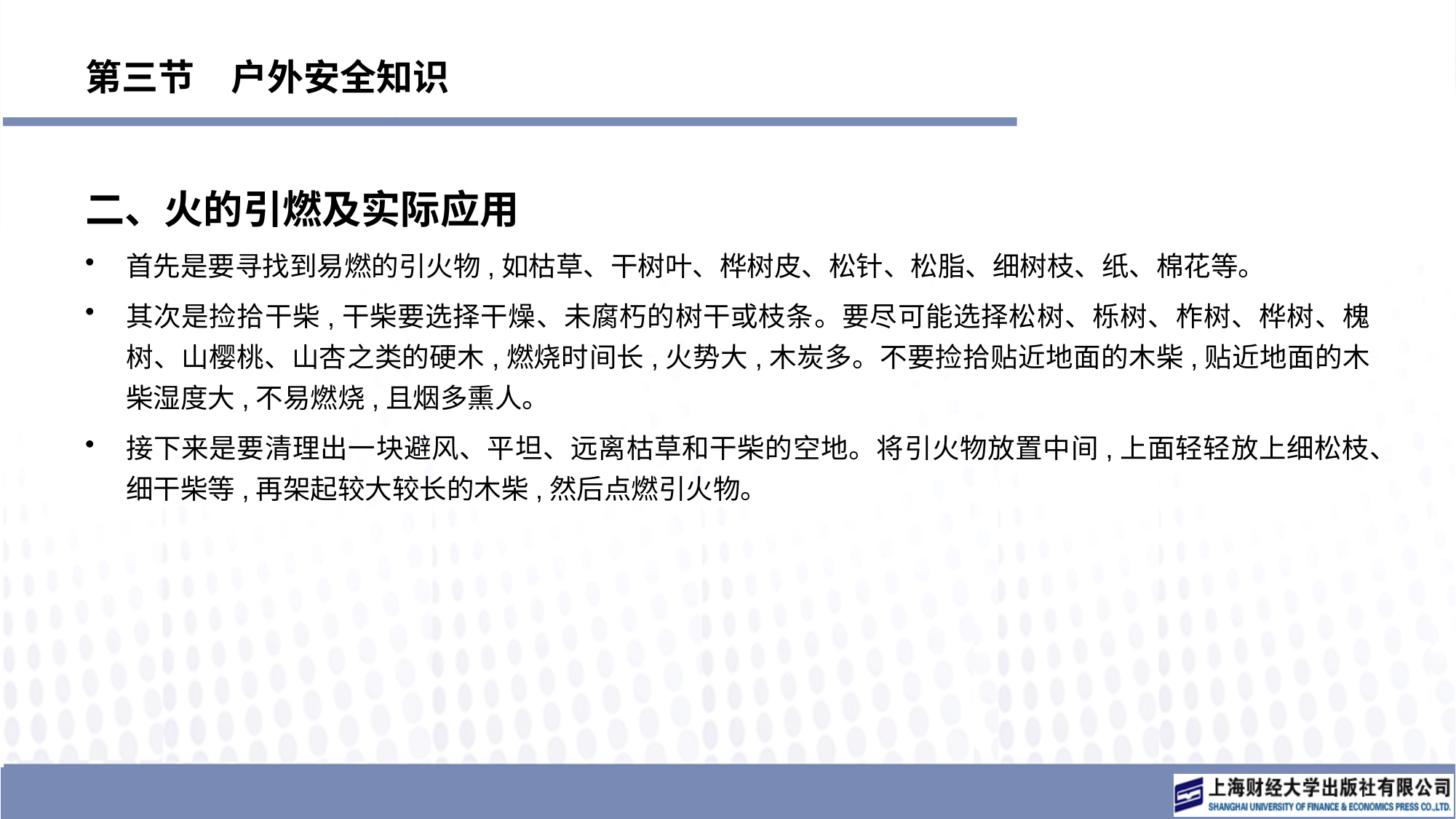

# 第三节　户外安全知识
二、火的引燃及实际应用
首先是要寻找到易燃的引火物,如枯草、干树叶、桦树皮、松针、松脂、细树枝、纸、棉花等。
其次是捡拾干柴,干柴要选择干燥、未腐朽的树干或枝条。要尽可能选择松树、栎树、柞树、桦树、槐树、山樱桃、山杏之类的硬木,燃烧时间长,火势大,木炭多。不要捡拾贴近地面的木柴,贴近地面的木柴湿度大,不易燃烧,且烟多熏人。
接下来是要清理出一块避风、平坦、远离枯草和干柴的空地。将引火物放置中间,上面轻轻放上细松枝、细干柴等,再架起较大较长的木柴,然后点燃引火物。